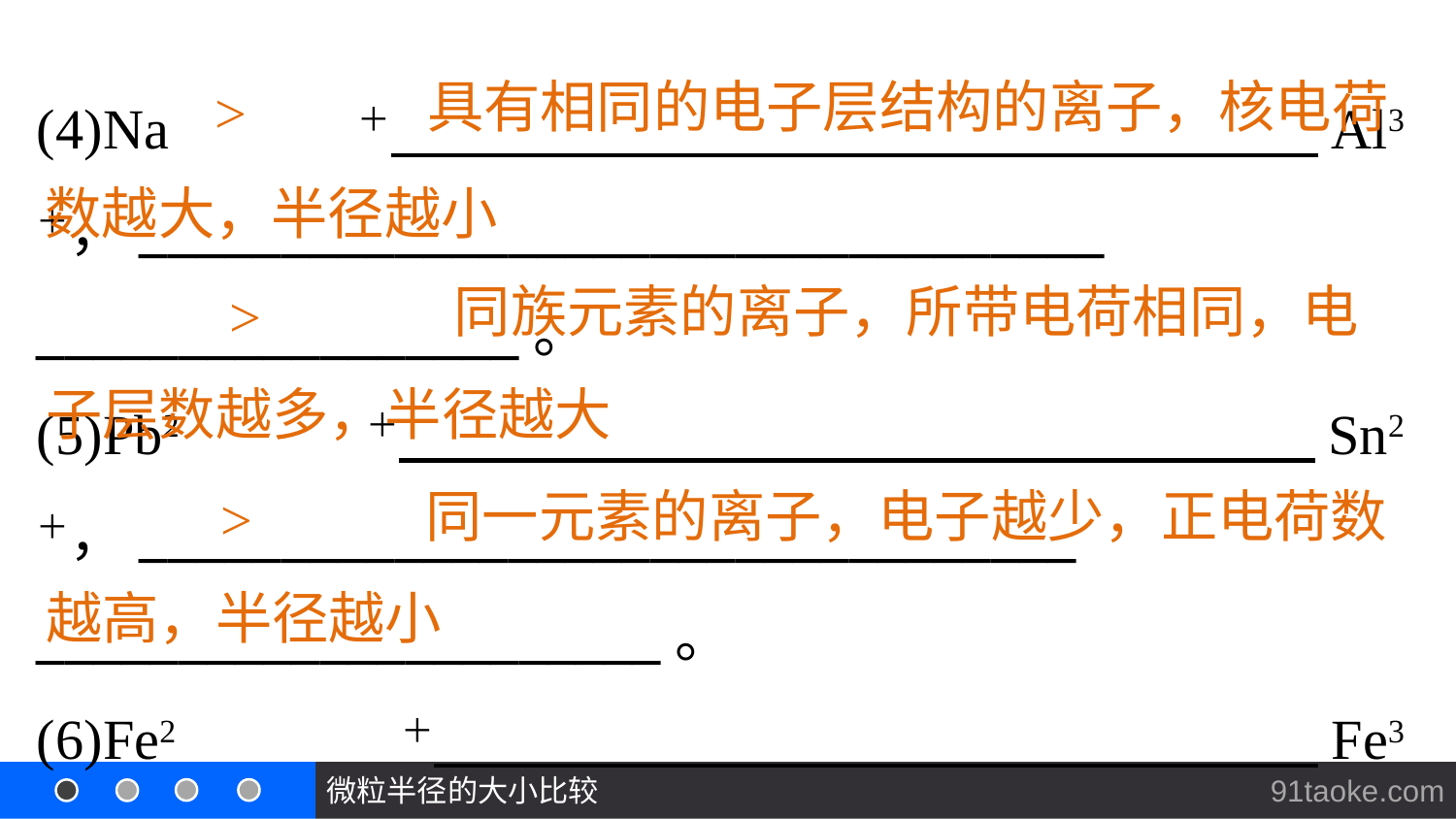

(4)Na＋    Al3＋，__________________________________
_________________。
(5)Pb2＋    Sn2＋，_________________________________
______________________。
(6)Fe2＋   Fe3＋，__________________________________
__________________。
具有相同的电子层结构的离子，核电荷
>
数越大，半径越小
同族元素的离子，所带电荷相同，电
>
子层数越多，半径越大
同一元素的离子，电子越少，正电荷数
>
越高，半径越小